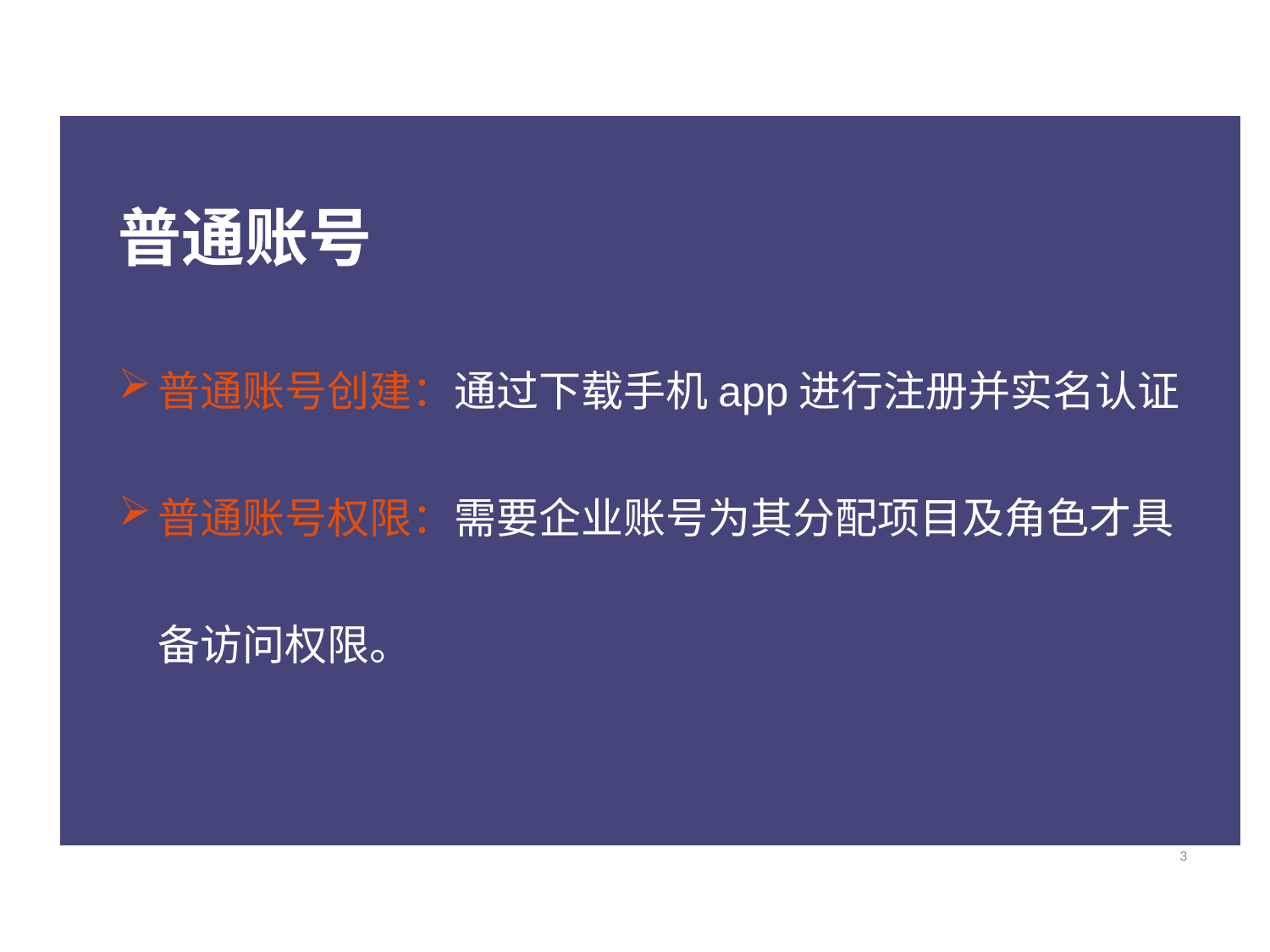

普通账号
普通账号创建：通过下载手机app进行注册并实名认证
普通账号权限：需要企业账号为其分配项目及角色才具备访问权限。

3